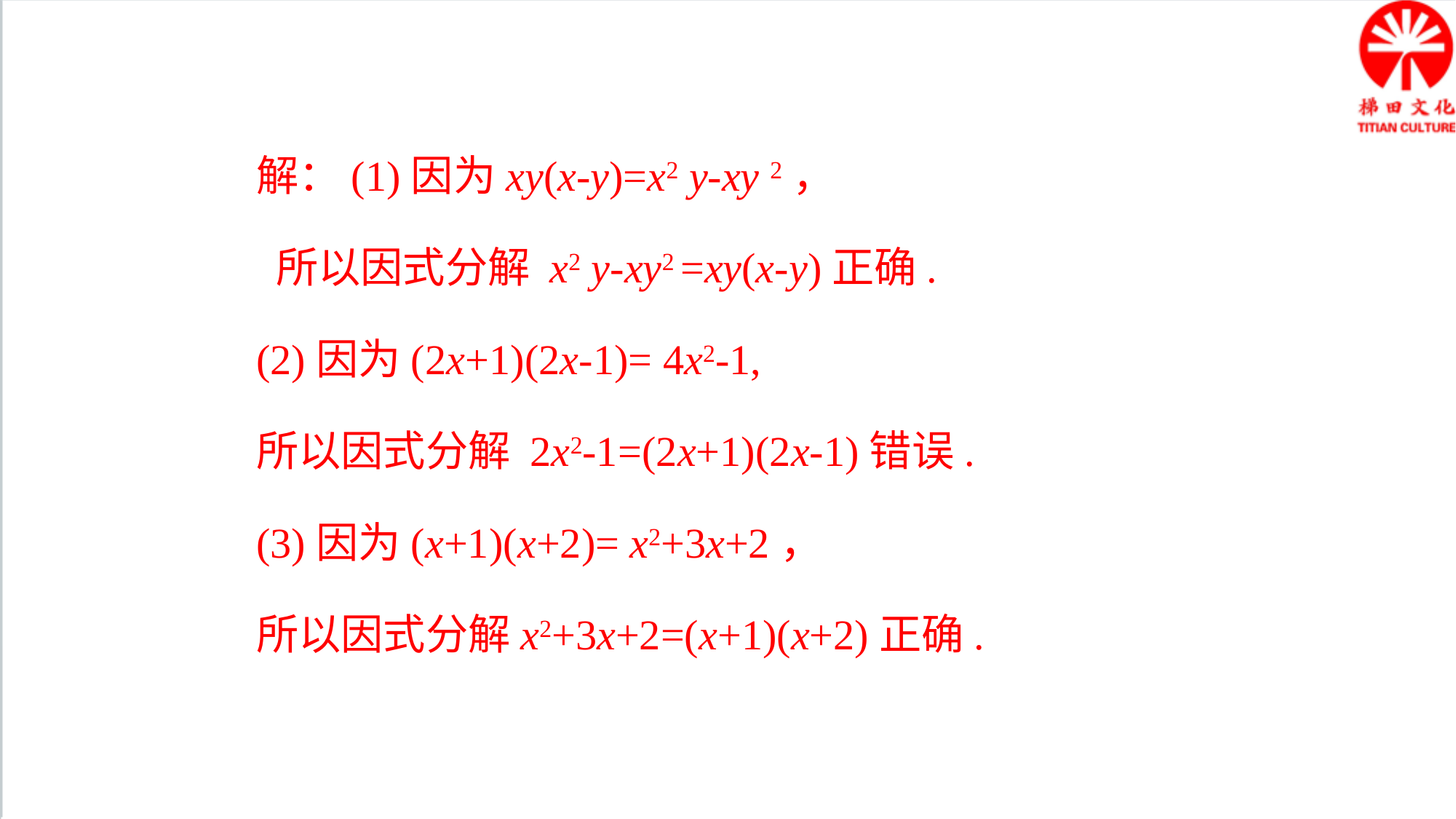

解：(1)因为xy(x-y)=x2 y-xy 2，
 所以因式分解 x2 y-xy2 =xy(x-y)正确.
(2)因为(2x+1)(2x-1)= 4x2-1,
所以因式分解 2x2-1=(2x+1)(2x-1)错误.
(3)因为(x+1)(x+2)= x2+3x+2，
所以因式分解x2+3x+2=(x+1)(x+2)正确.